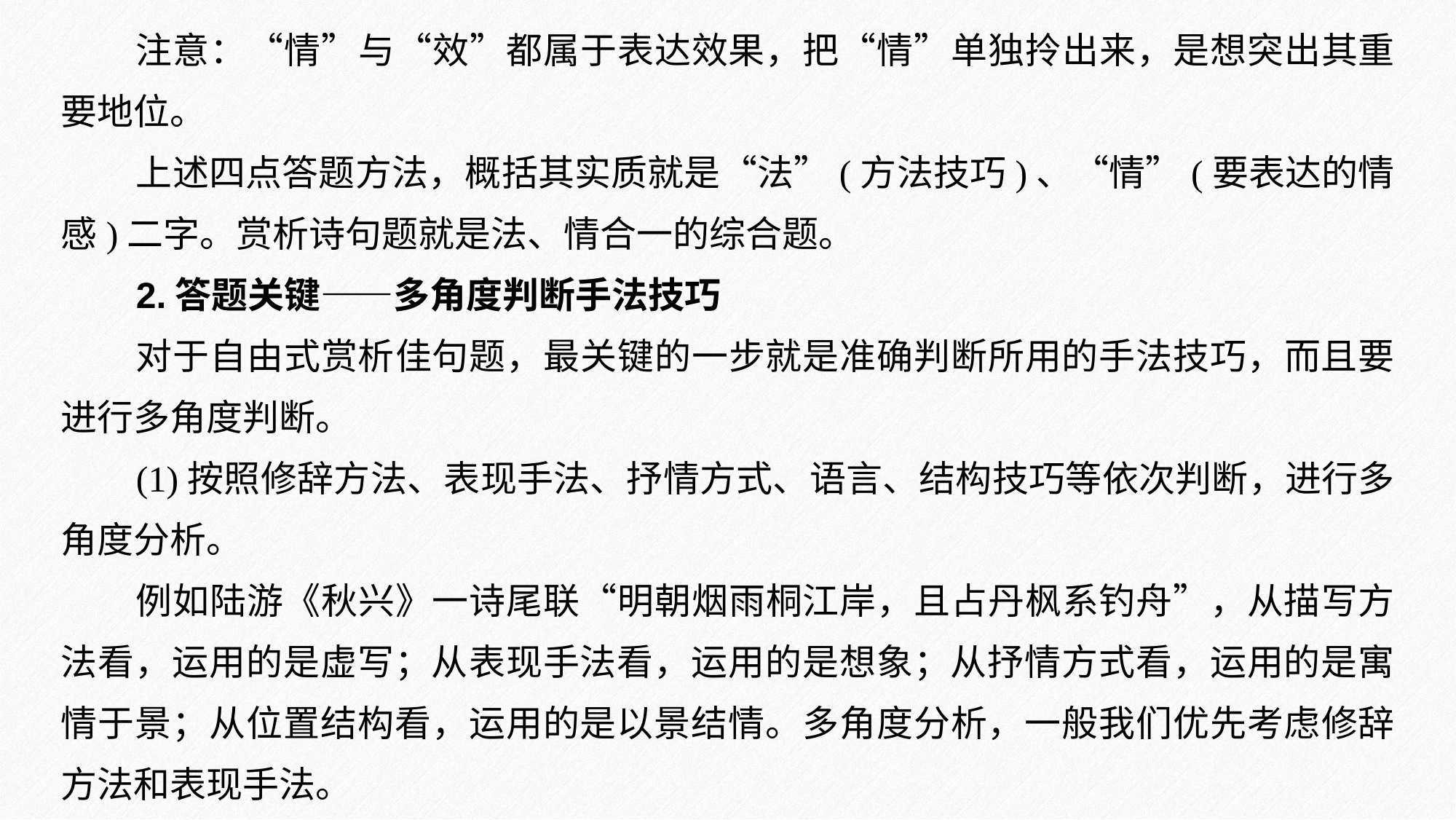

注意：“情”与“效”都属于表达效果，把“情”单独拎出来，是想突出其重要地位。
上述四点答题方法，概括其实质就是“法”(方法技巧)、“情”(要表达的情感)二字。赏析诗句题就是法、情合一的综合题。
2.答题关键——多角度判断手法技巧
对于自由式赏析佳句题，最关键的一步就是准确判断所用的手法技巧，而且要进行多角度判断。
(1)按照修辞方法、表现手法、抒情方式、语言、结构技巧等依次判断，进行多角度分析。
例如陆游《秋兴》一诗尾联“明朝烟雨桐江岸，且占丹枫系钓舟”，从描写方法看，运用的是虚写；从表现手法看，运用的是想象；从抒情方式看，运用的是寓情于景；从位置结构看，运用的是以景结情。多角度分析，一般我们优先考虑修辞方法和表现手法。